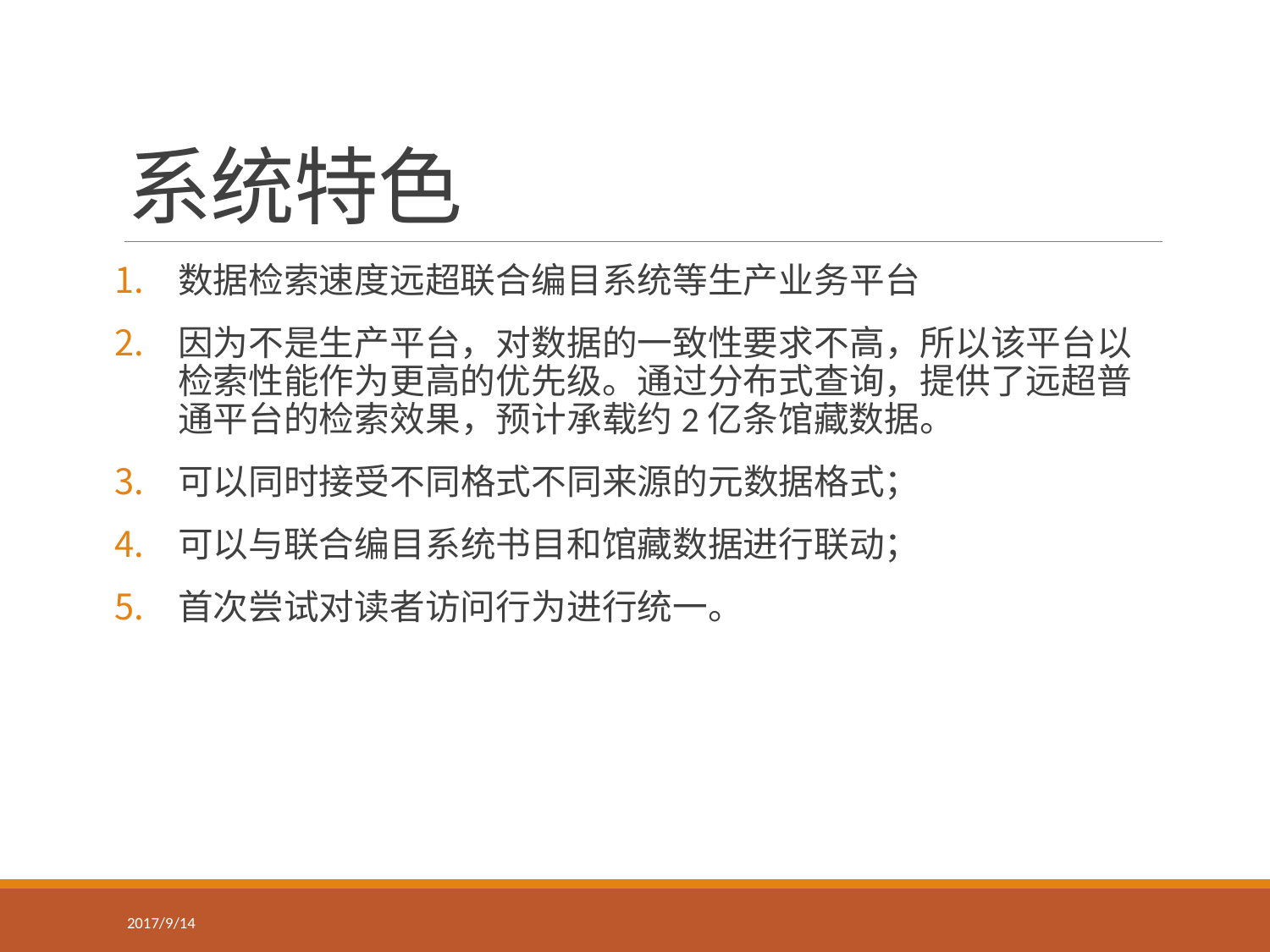

# 系统特色
数据检索速度远超联合编目系统等生产业务平台
因为不是生产平台，对数据的一致性要求不高，所以该平台以检索性能作为更高的优先级。通过分布式查询，提供了远超普通平台的检索效果，预计承载约2亿条馆藏数据。
可以同时接受不同格式不同来源的元数据格式；
可以与联合编目系统书目和馆藏数据进行联动；
首次尝试对读者访问行为进行统一。

2017/9/14